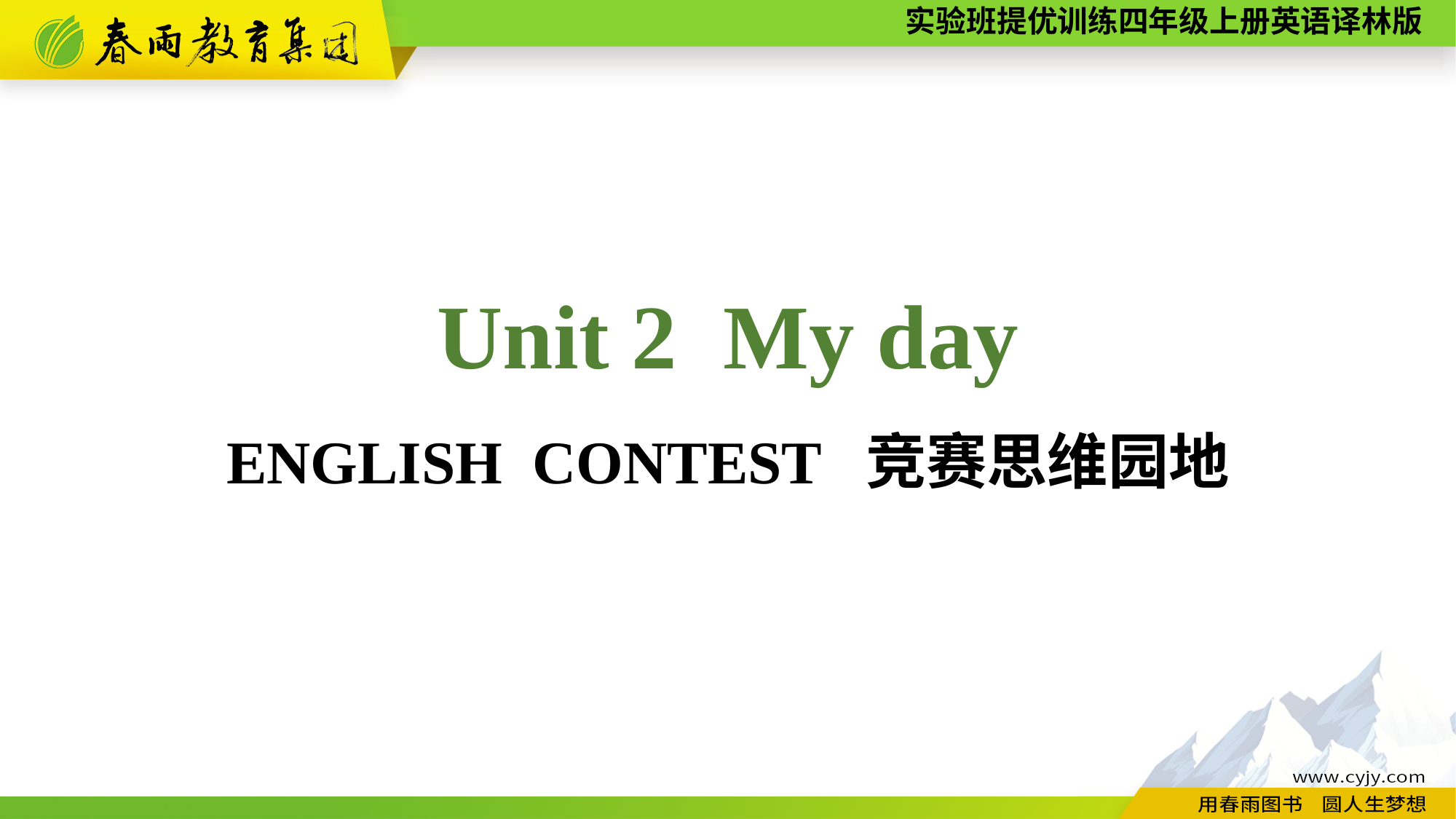

Unit 2  My day
ENGLISH  CONTEST  竞赛思维园地